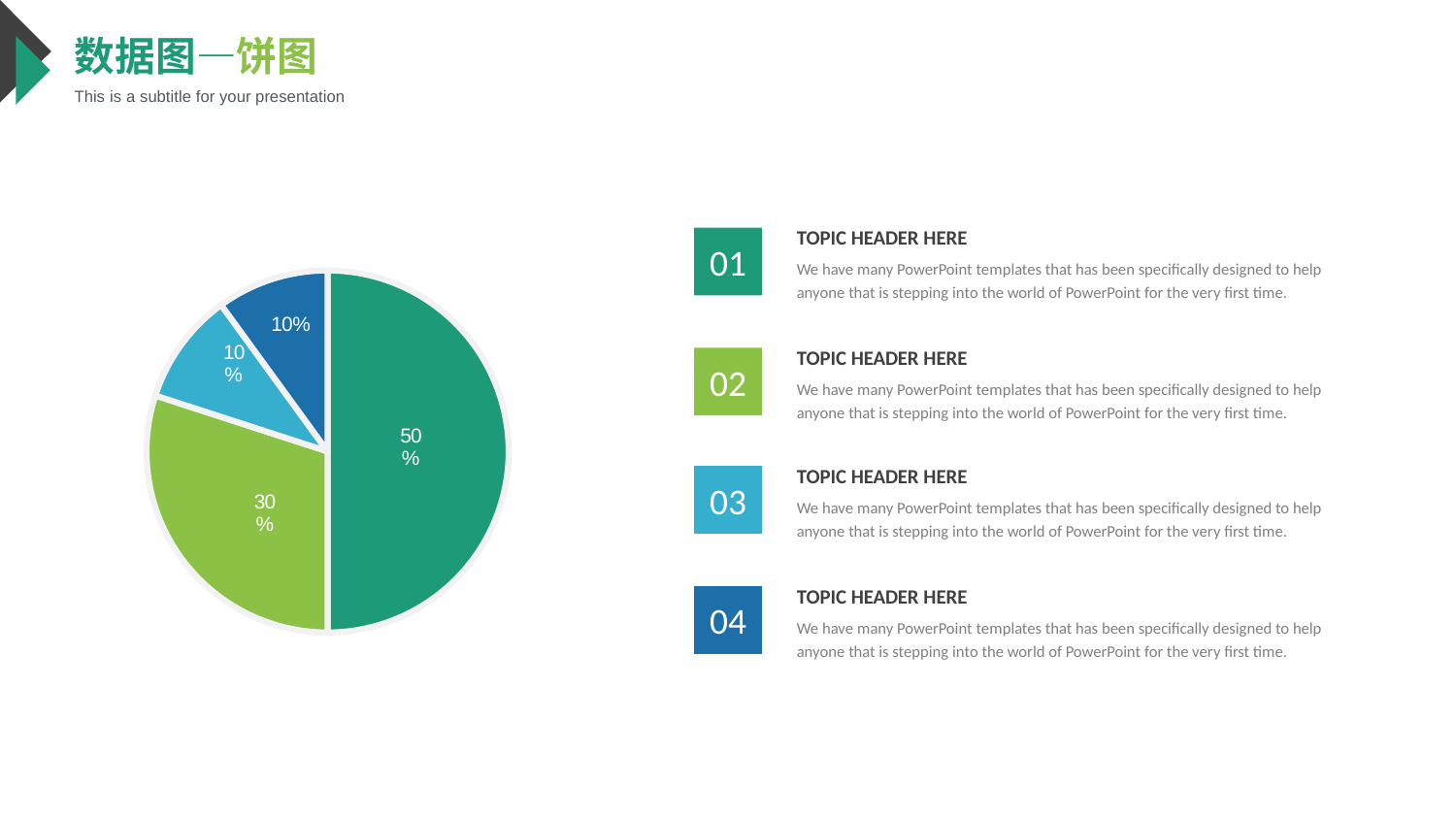

数据图—饼图

This is a subtitle for your presentation
TOPIC HEADER HERE
We have many PowerPoint templates that has been specifically designed to help anyone that is stepping into the world of PowerPoint for the very first time.

### Chart

| Category | 销售额 |
|---|---|
| 第一季度 | 5.0 |
| 第二季度 | 3.0 |
| 第三季度 | 1.0 |
| 第四季度 | 1.0 |
01
TOPIC HEADER HERE
We have many PowerPoint templates that has been specifically designed to help anyone that is stepping into the world of PowerPoint for the very first time.
02
TOPIC HEADER HERE
We have many PowerPoint templates that has been specifically designed to help anyone that is stepping into the world of PowerPoint for the very first time.
03
TOPIC HEADER HERE
We have many PowerPoint templates that has been specifically designed to help anyone that is stepping into the world of PowerPoint for the very first time.
04